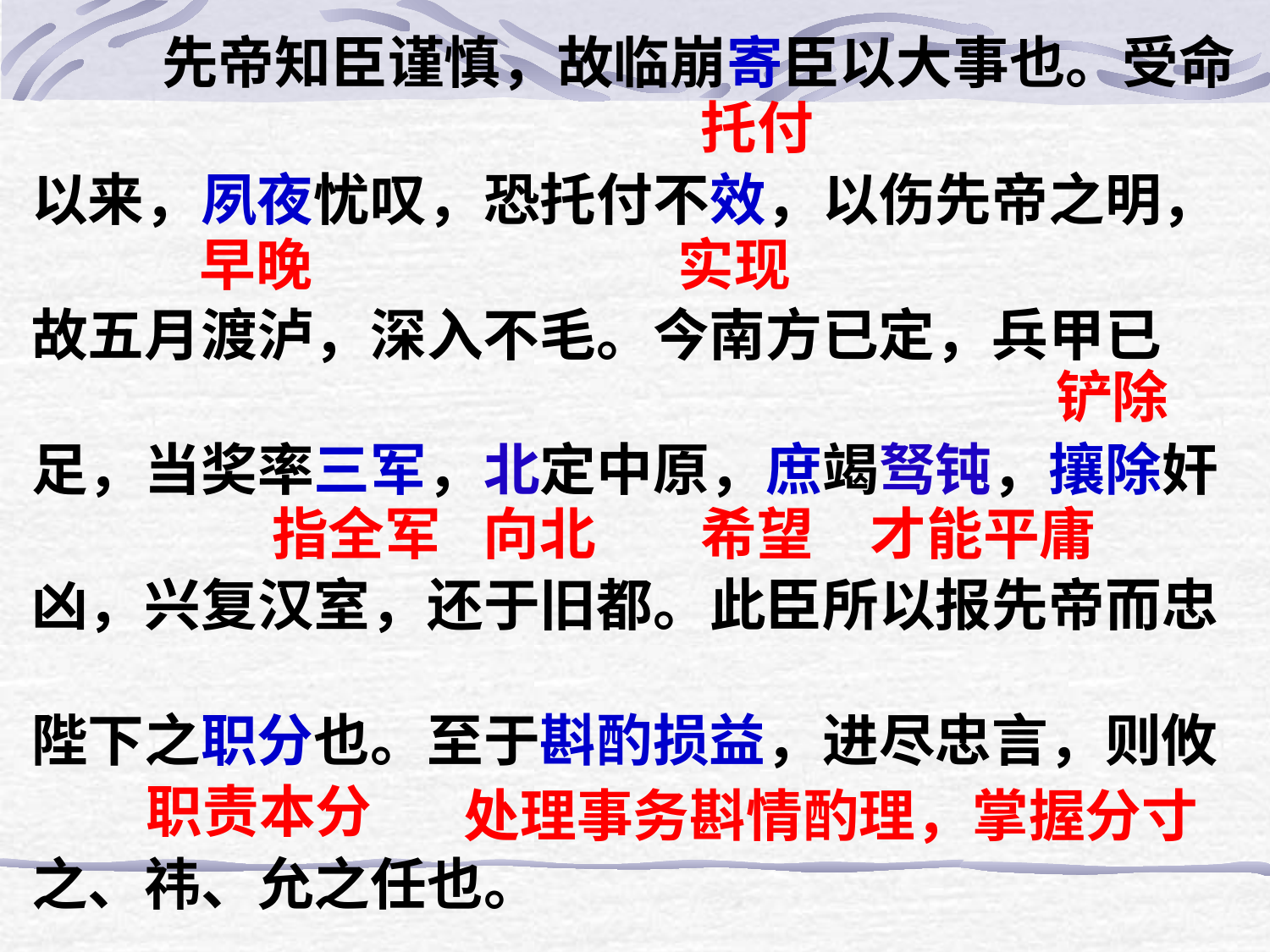

先帝知臣谨慎，故临崩寄臣以大事也。受命

以来，夙夜忧叹，恐托付不效，以伤先帝之明，

故五月渡泸，深入不毛。今南方已定，兵甲已

足，当奖率三军，北定中原，庶竭驽钝，攘除奸

凶，兴复汉室，还于旧都。此臣所以报先帝而忠

陛下之职分也。至于斟酌损益，进尽忠言，则攸

之、祎、允之任也。

托付
早晚
实现
铲除
希望
向北
才能平庸
指全军
职责本分
处理事务斟情酌理，掌握分寸